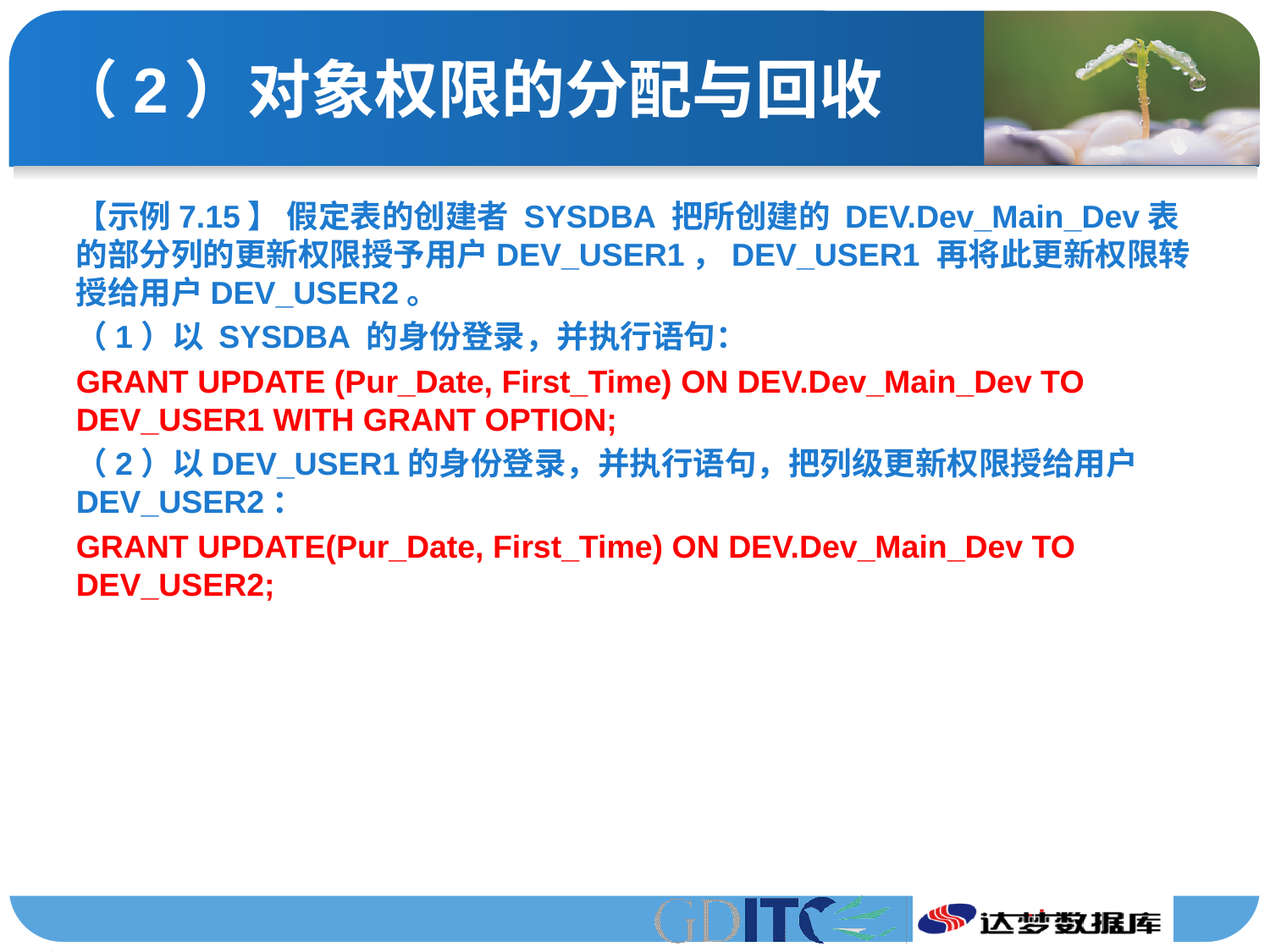

# （2）对象权限的分配与回收
【示例7.15】 假定表的创建者 SYSDBA 把所创建的 DEV.Dev_Main_Dev表的部分列的更新权限授予用户DEV_USER1，DEV_USER1 再将此更新权限转授给用户DEV_USER2。
（1）以 SYSDBA 的身份登录，并执行语句：
GRANT UPDATE (Pur_Date, First_Time) ON DEV.Dev_Main_Dev TO DEV_USER1 WITH GRANT OPTION;
（2）以DEV_USER1的身份登录，并执行语句，把列级更新权限授给用户DEV_USER2：
GRANT UPDATE(Pur_Date, First_Time) ON DEV.Dev_Main_Dev TO DEV_USER2;